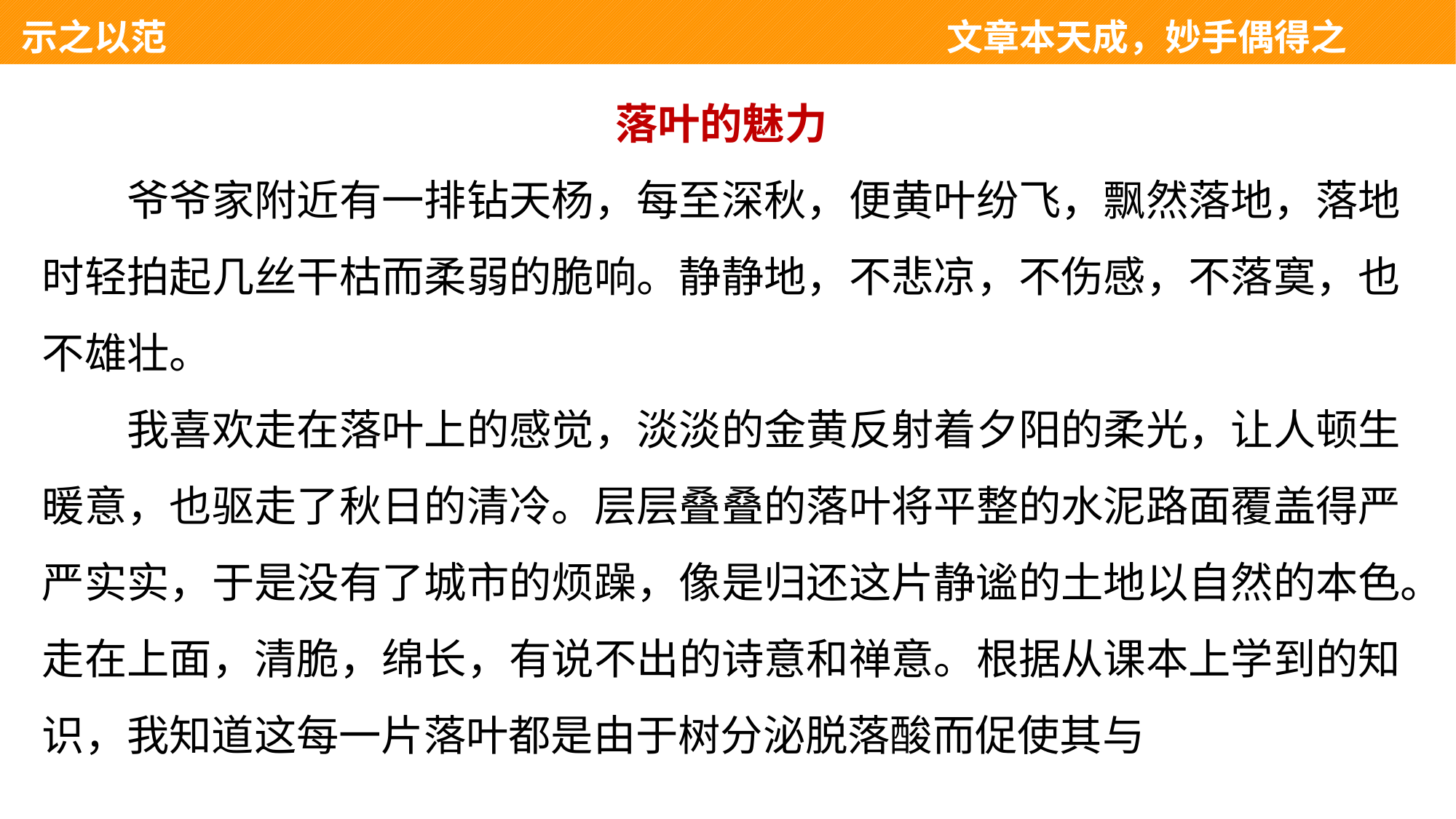

示之以范                                 　　　　　　　　　　　　　　文章本天成，妙手偶得之
落叶的魅力
爷爷家附近有一排钻天杨，每至深秋，便黄叶纷飞，飘然落地，落地时轻拍起几丝干枯而柔弱的脆响。静静地，不悲凉，不伤感，不落寞，也不雄壮。
我喜欢走在落叶上的感觉，淡淡的金黄反射着夕阳的柔光，让人顿生暖意，也驱走了秋日的清冷。层层叠叠的落叶将平整的水泥路面覆盖得严严实实，于是没有了城市的烦躁，像是归还这片静谧的土地以自然的本色。走在上面，清脆，绵长，有说不出的诗意和禅意。根据从课本上学到的知识，我知道这每一片落叶都是由于树分泌脱落酸而促使其与